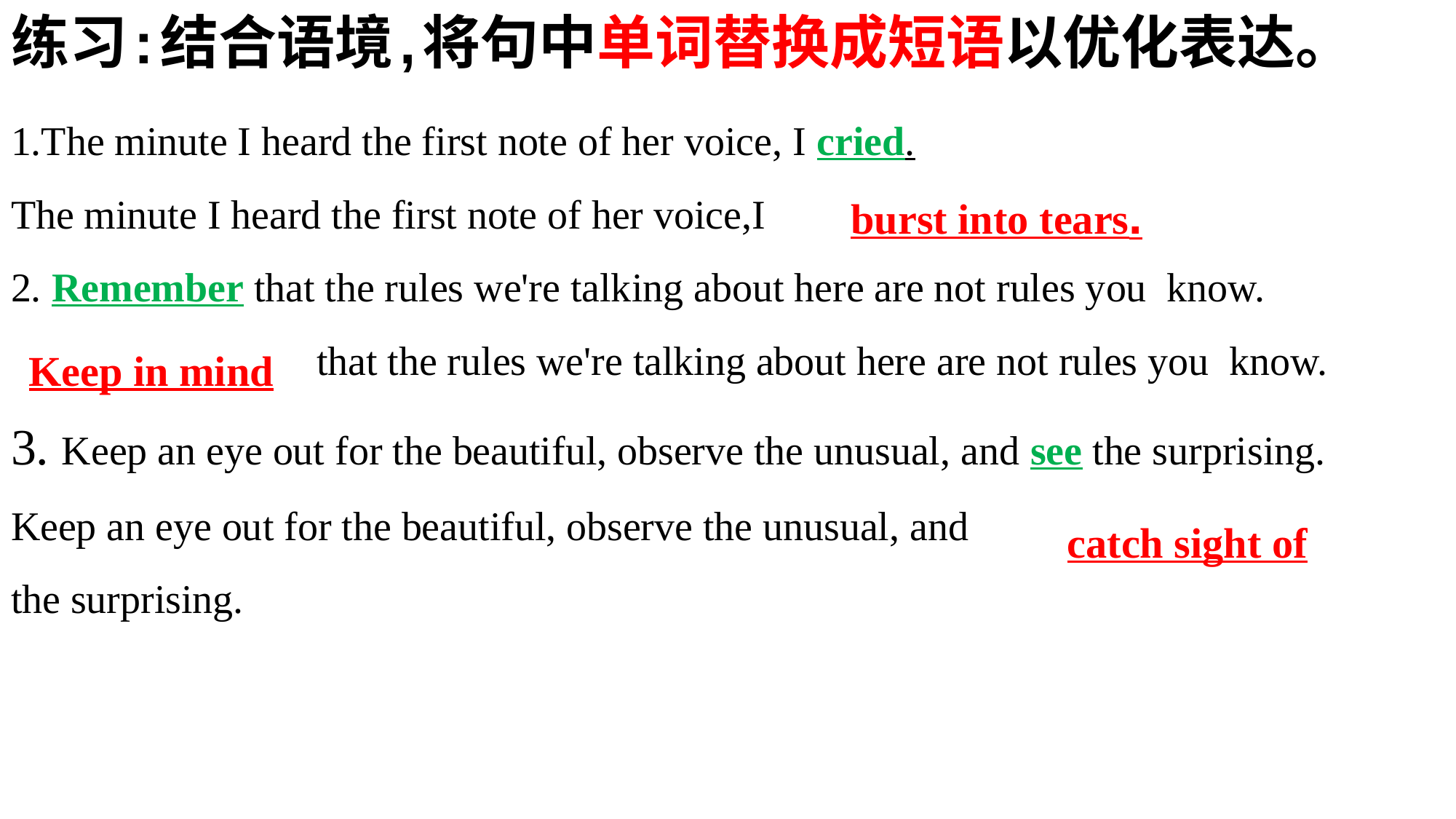

练习:结合语境,将句中单词替换成短语以优化表达。

1.The minute I heard the first note of her voice, I cried.
The minute I heard the first note of her voice,I
2. Remember that the rules we're talking about here are not rules you  know.
                              that the rules we're talking about here are not rules you  know.
3. Keep an eye out for the beautiful, observe the unusual, and see the surprising.
Keep an eye out for the beautiful, observe the unusual, and
the surprising.

burst into tears.
Keep in mind
catch sight of